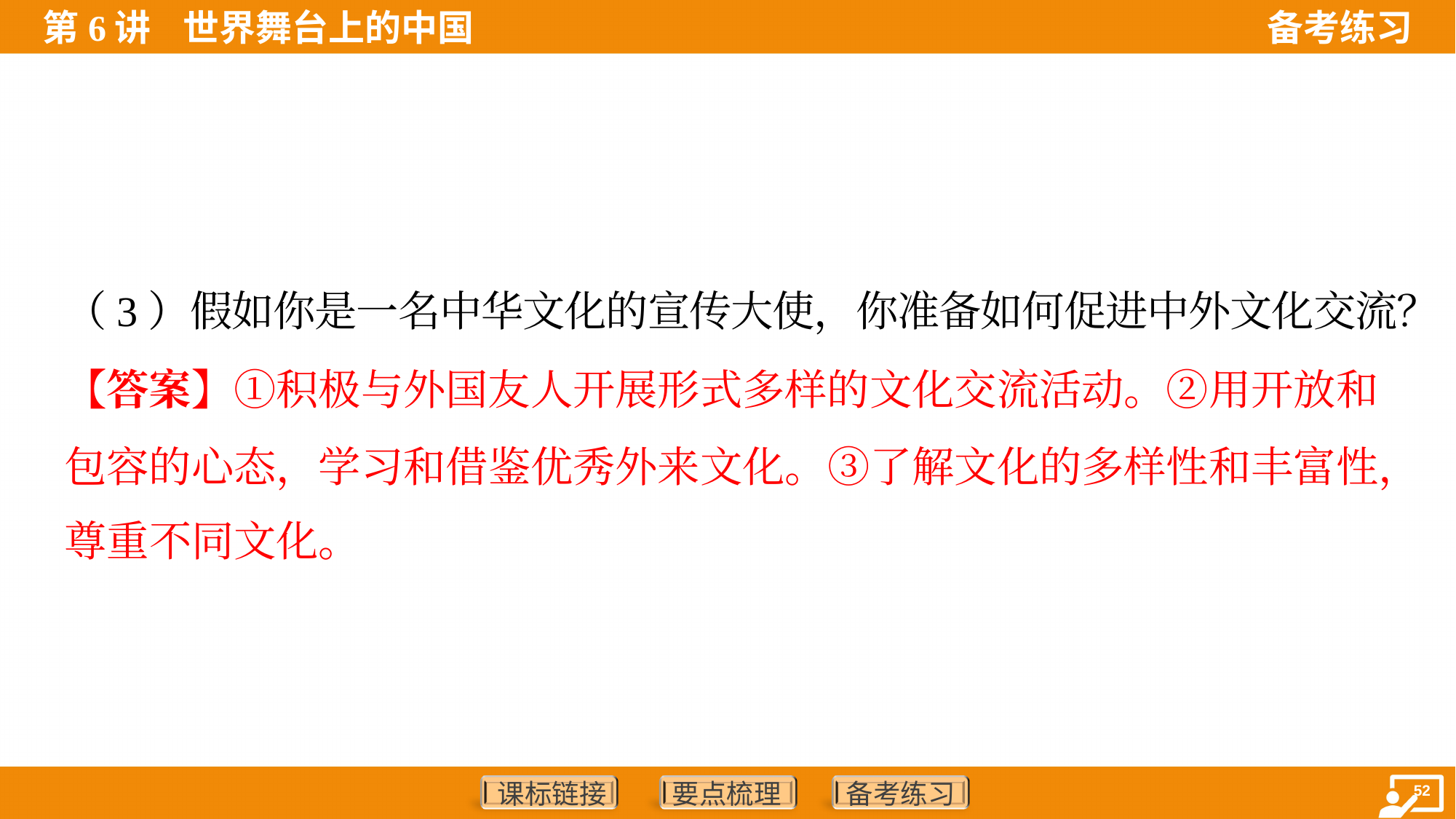

（3）假如你是一名中华文化的宣传大使，你准备如何促进中外文化交流？
【答案】①积极与外国友人开展形式多样的文化交流活动。②用开放和
包容的心态，学习和借鉴优秀外来文化。③了解文化的多样性和丰富性，
尊重不同文化。